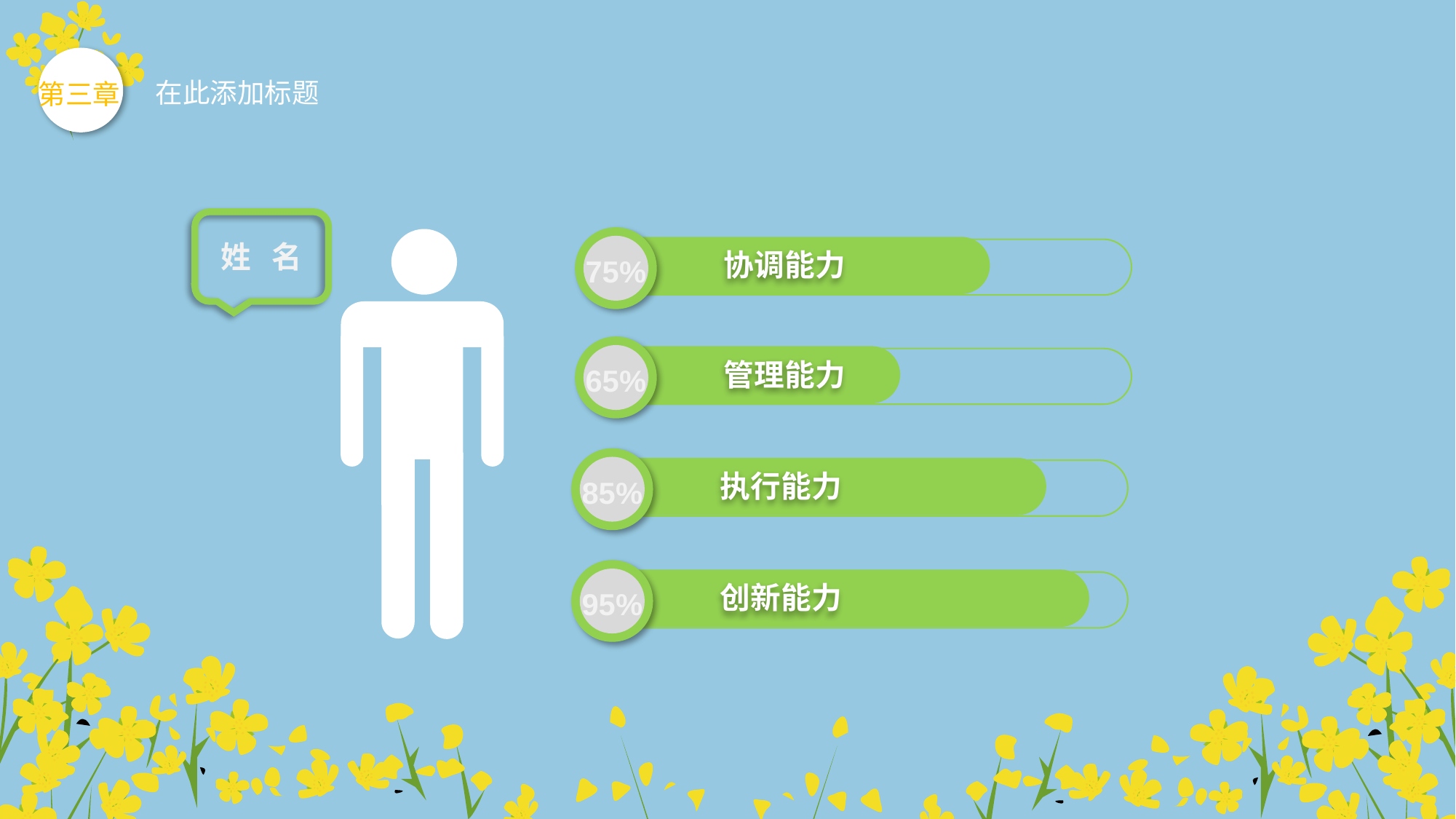

第三章
在此添加标题

75%
姓   名

协调能力

65%

管理能力

85%

执行能力

95%

创新能力
延时符